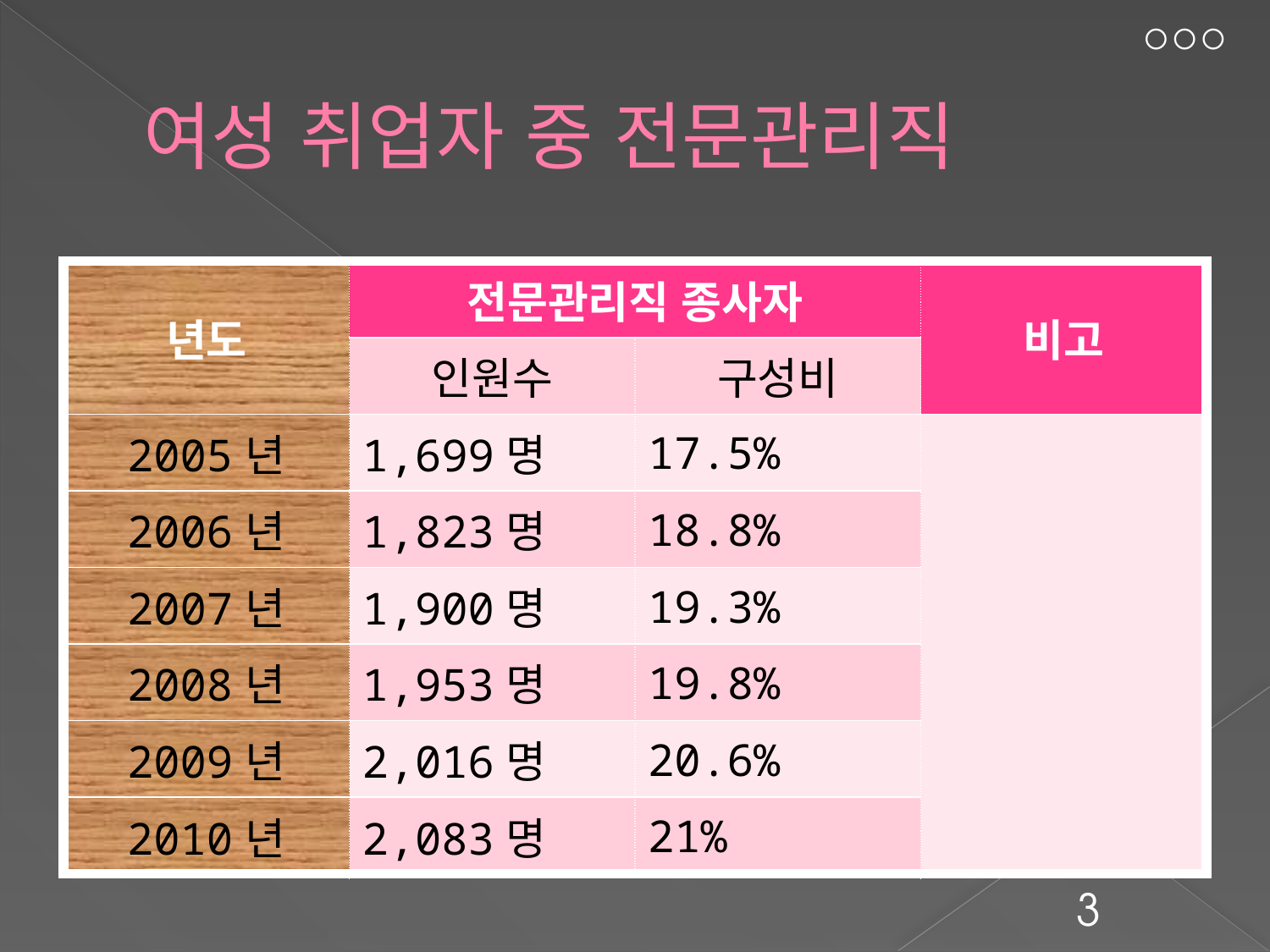

# 여성 취업자 중 전문관리직
| 년도 | 전문관리직 종사자 |  | 비고 |
| --- | --- | --- | --- |
|  | 인원수 | 구성비 |  |
| 2005년 | 1,699명 | 17.5% |  |
| 2006년 | 1,823명 | 18.8% |  |
| 2007년 | 1,900명 | 19.3% |  |
| 2008년 | 1,953명 | 19.8% |  |
| 2009년 | 2,016명 | 20.6% |  |
| 2010년 | 2,083명 | 21% |  |
3